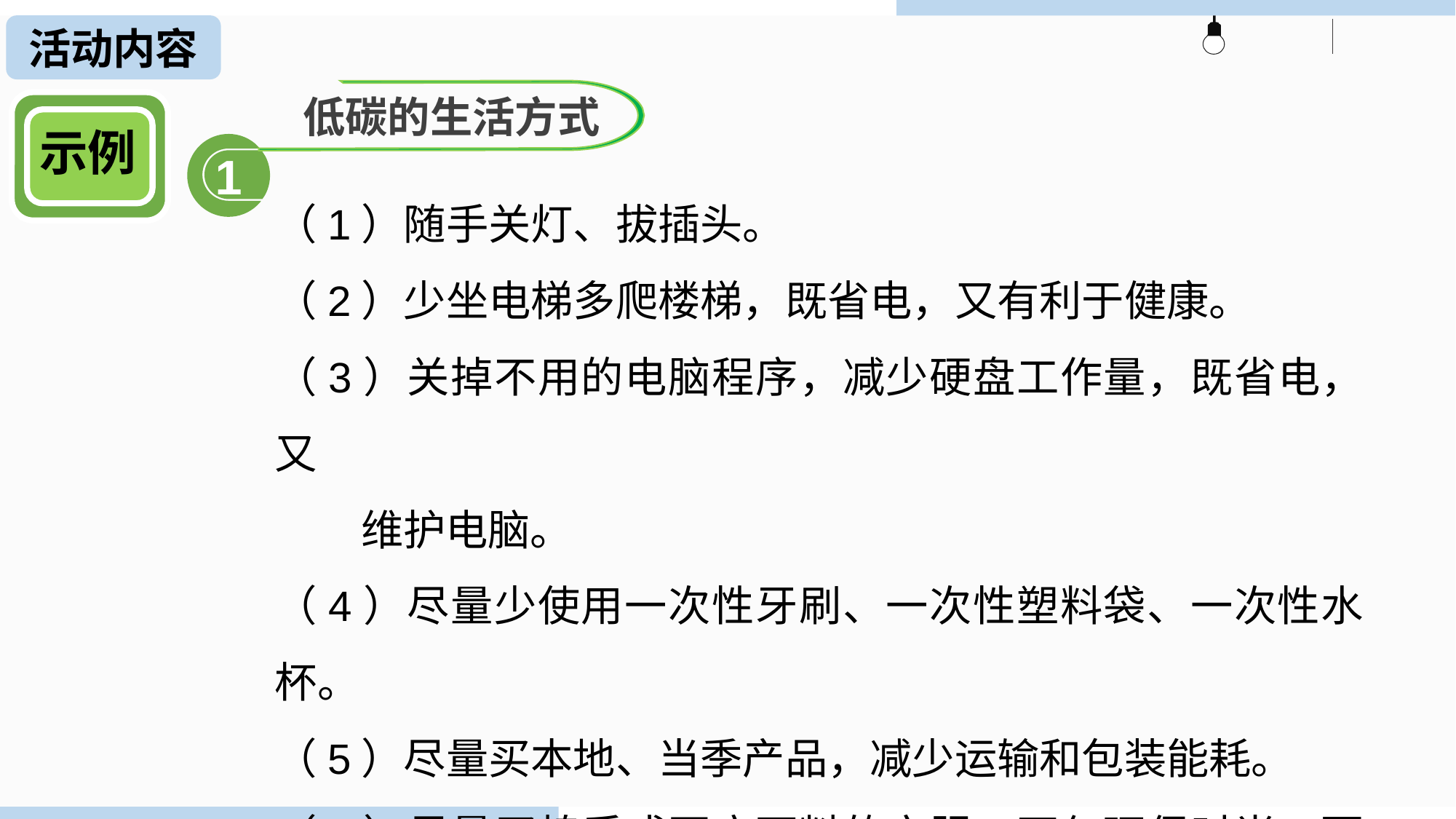

活动内容
低碳的生活方式

示例
1
（1）随手关灯、拔插头。
（2）少坐电梯多爬楼梯，既省电，又有利于健康。
（3）关掉不用的电脑程序，减少硬盘工作量，既省电，又
        维护电脑。
（4）尽量少使用一次性牙刷、一次性塑料袋、一次性水杯。
（5）尽量买本地、当季产品，减少运输和包装能耗。
（6）尽量买棉质或亚麻面料的衣服，不仅环保时尚，而且
        优雅舒适。